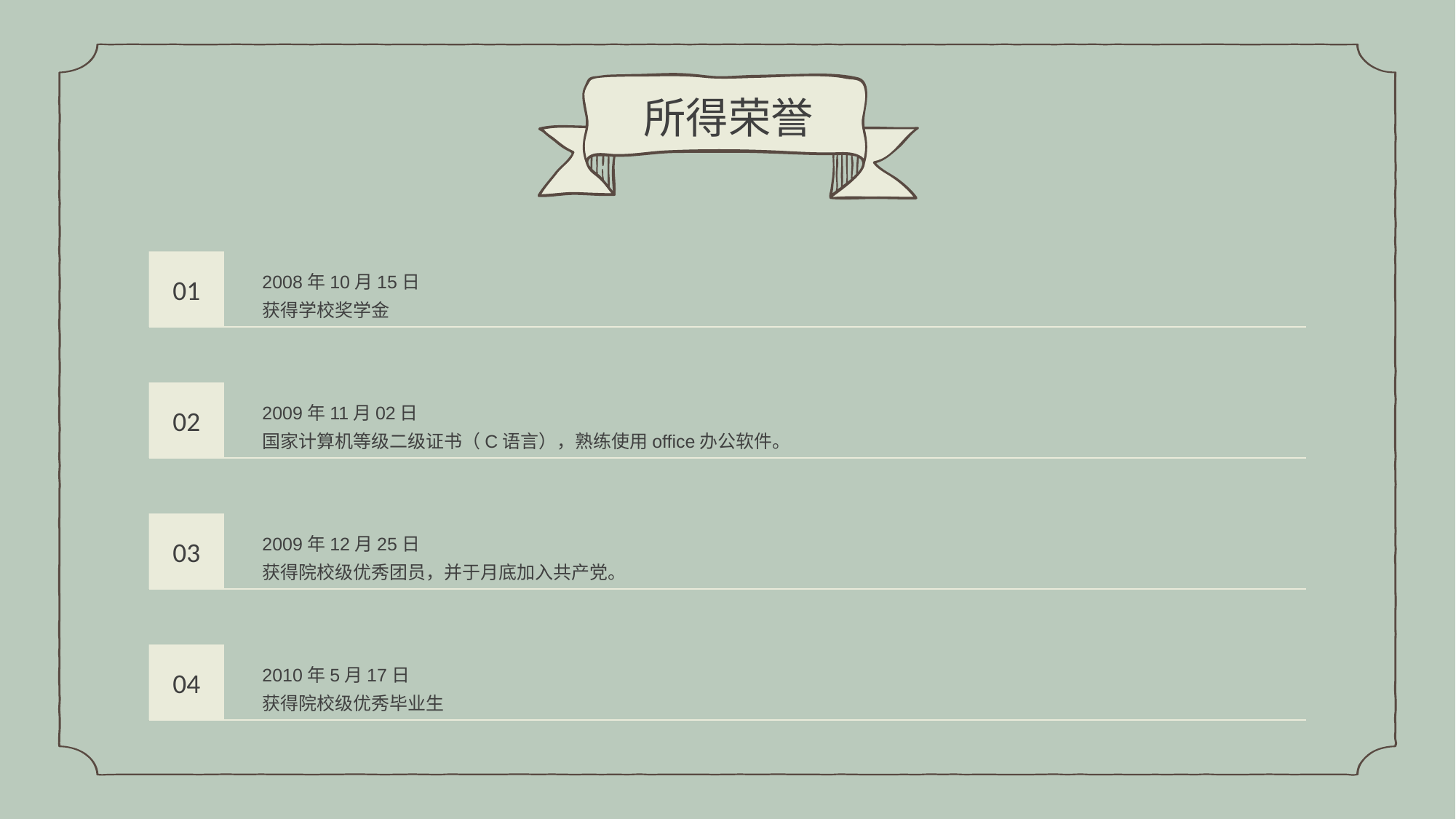

所得荣誉
01
2008年10月15日
获得学校奖学金
02
2009年11月02日
国家计算机等级二级证书（C语言），熟练使用office办公软件。
03
2009年12月25日
获得院校级优秀团员，并于月底加入共产党。
04
2010年5月17日
获得院校级优秀毕业生